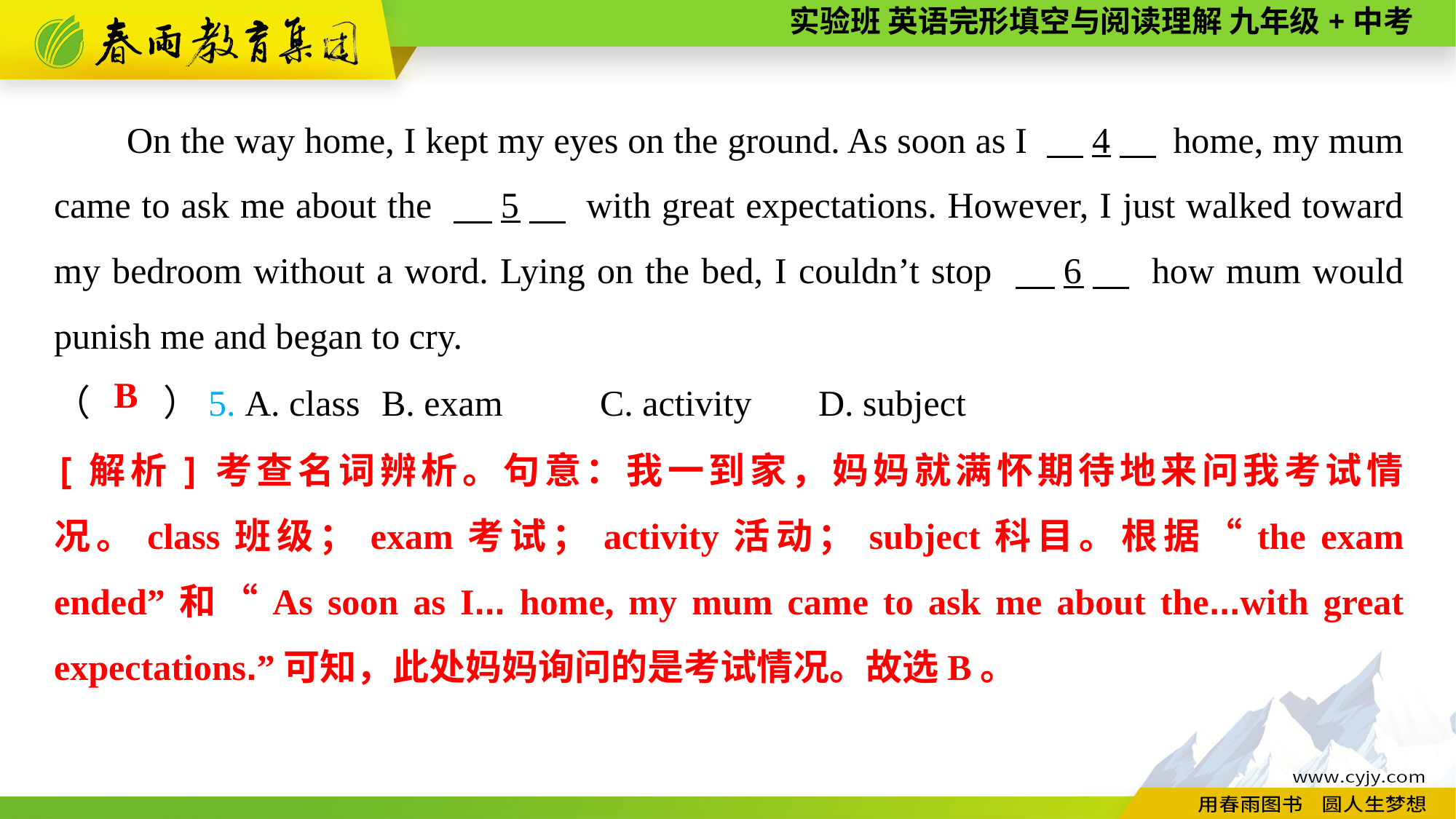

On the way home, I kept my eyes on the ground. As soon as I 　4　 home, my mum came to ask me about the 　5　 with great expectations. However, I just walked toward my bedroom without a word. Lying on the bed, I couldn’t stop 　6　 how mum would punish me and began to cry.
（　　）5. A. class	B. exam	C. activity	D. subject
B
[解析]考查名词辨析。句意：我一到家，妈妈就满怀期待地来问我考试情况。class班级；exam考试；activity活动；subject科目。根据“the exam ended”和“As soon as I... home, my mum came to ask me about the...with great expectations.”可知，此处妈妈询问的是考试情况。故选B。